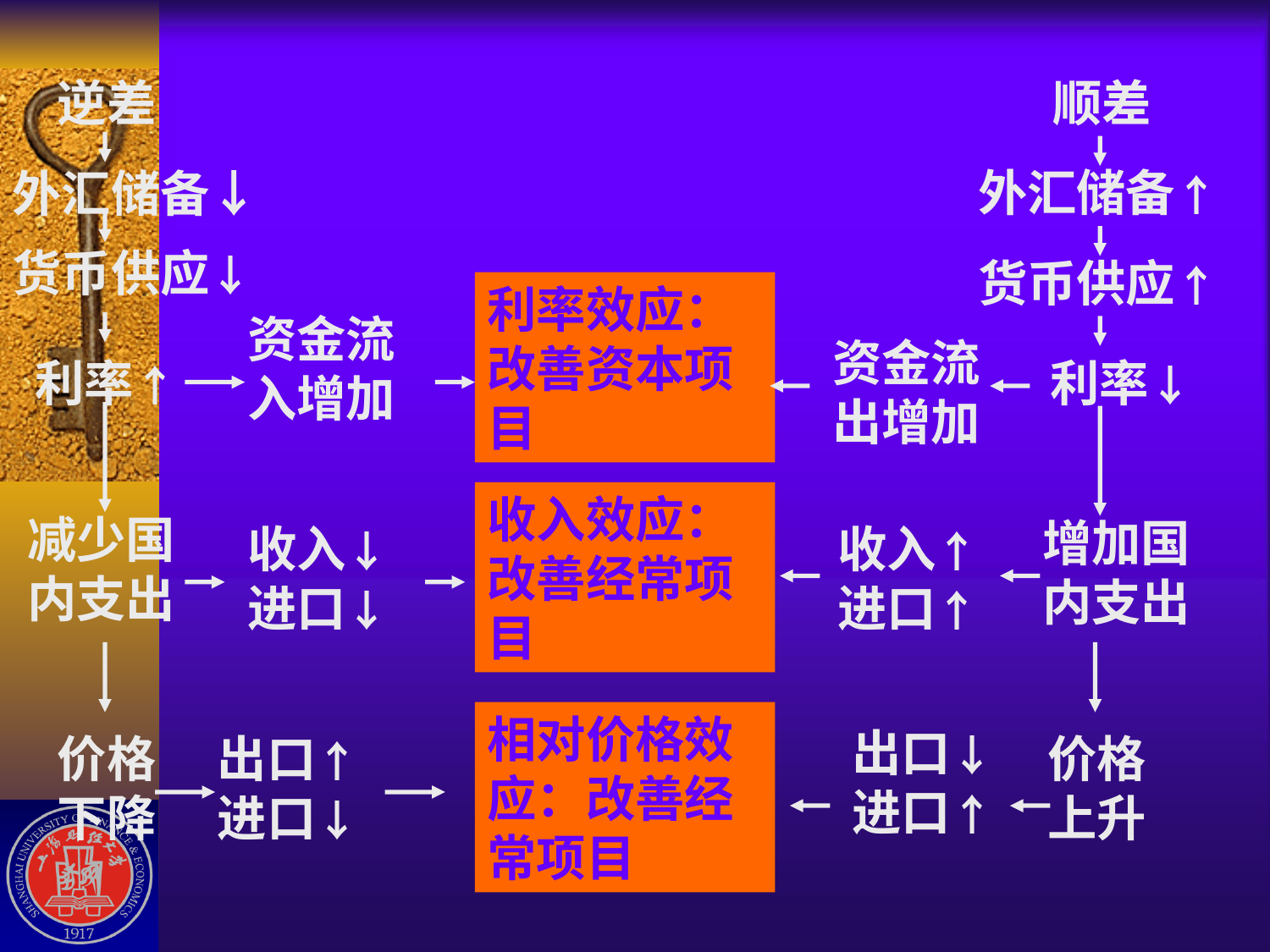

逆差
顺差

   外汇储备↑
外汇储备↓

货币供应↓
   货币供应↑
利率效应：改善资本项目
资金流入增加

资金流出增加
 利率↑
 利率↓

收入效应：改善经常项目
减少国内支出
增加国内支出
收入↓ 进口↓
收入↑ 进口↑

相对价格效应：改善经常项目
出口↓进口↑
价格下降
出口↑ 进口↓
价格上升